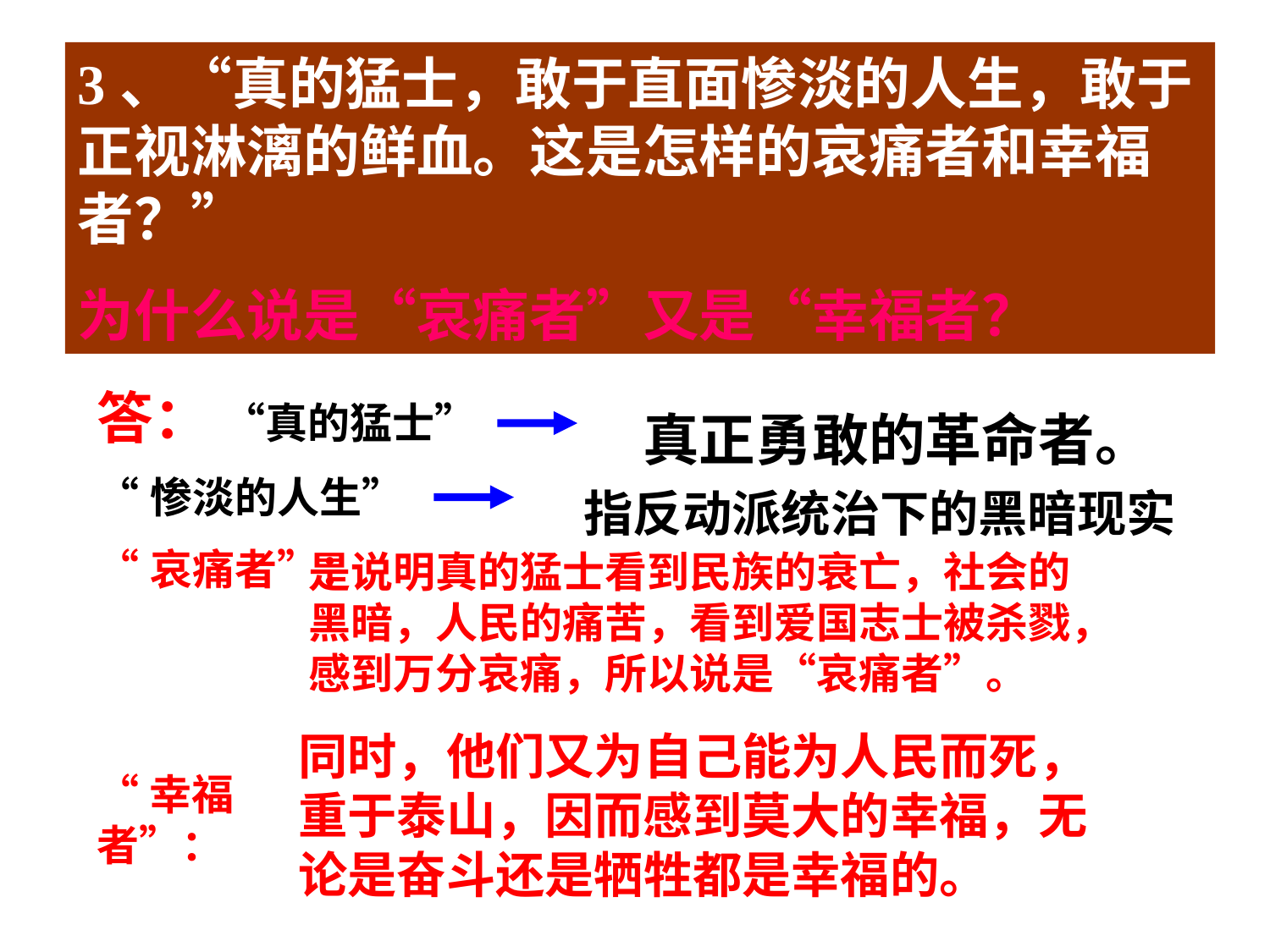

3、“真的猛士，敢于直面惨淡的人生，敢于正视淋漓的鲜血。这是怎样的哀痛者和幸福者？”
为什么说是“哀痛者”又是“幸福者？
答： “真的猛士”
“惨淡的人生”
“哀痛者”：

真正勇敢的革命者。

指反动派统治下的黑暗现实

是说明真的猛士看到民族的衰亡，社会的黑暗，人民的痛苦，看到爱国志士被杀戮，感到万分哀痛，所以说是“哀痛者”。
同时，他们又为自己能为人民而死，重于泰山，因而感到莫大的幸福，无论是奋斗还是牺牲都是幸福的。

“幸福者”：